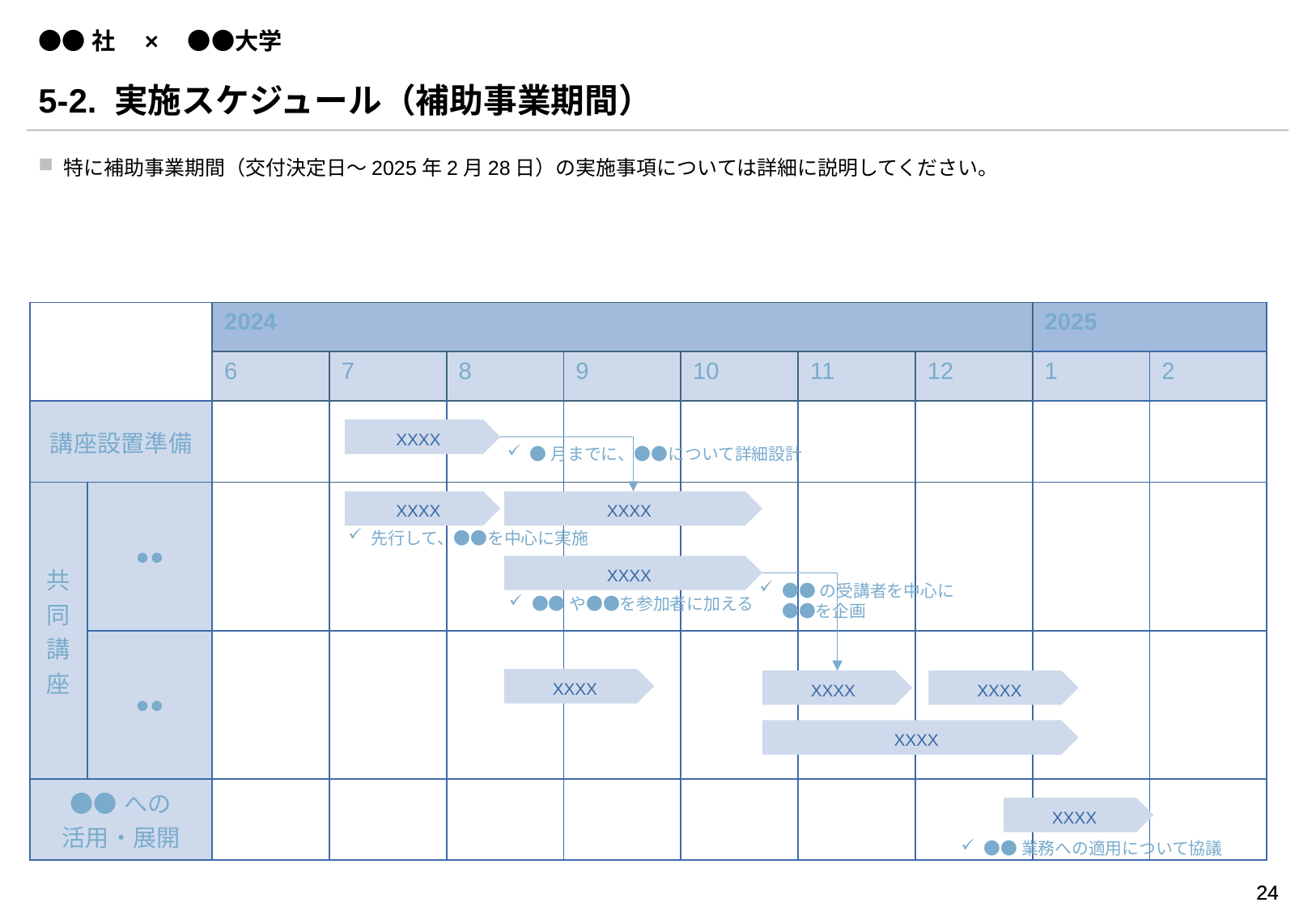

# ●●社　×　●●大学
5-2. 実施スケジュール（補助事業期間）
特に補助事業期間（交付決定日～2025年2月28日）の実施事項については詳細に説明してください。
|  |  | 2024 |  |  |  |  | 2023 |  | 2025 |  |
| --- | --- | --- | --- | --- | --- | --- | --- | --- | --- | --- |
|  |  | 6 | 7 | 8 | 9 | 10 | 11 | 12 | 1 | 2 |
| 講座設置準備 |  |  |  |  |  |  |  |  |  |  |
| 共同講座 | ●● |  |  |  |  |  |  |  |  |  |
|  | ●● |  |  |  |  |  |  |  |  |  |
| ●●への 活用・展開 |  |  |  |  |  |  |  |  |  |  |
XXXX
●月までに、●●について詳細設計
XXXX
XXXX
先行して、●●を中心に実施
XXXX
●●の受講者を中心に
●●を企画
●●や●●を参加者に加える
XXXX
XXXX
XXXX
XXXX
XXXX
●●業務への適用について協議